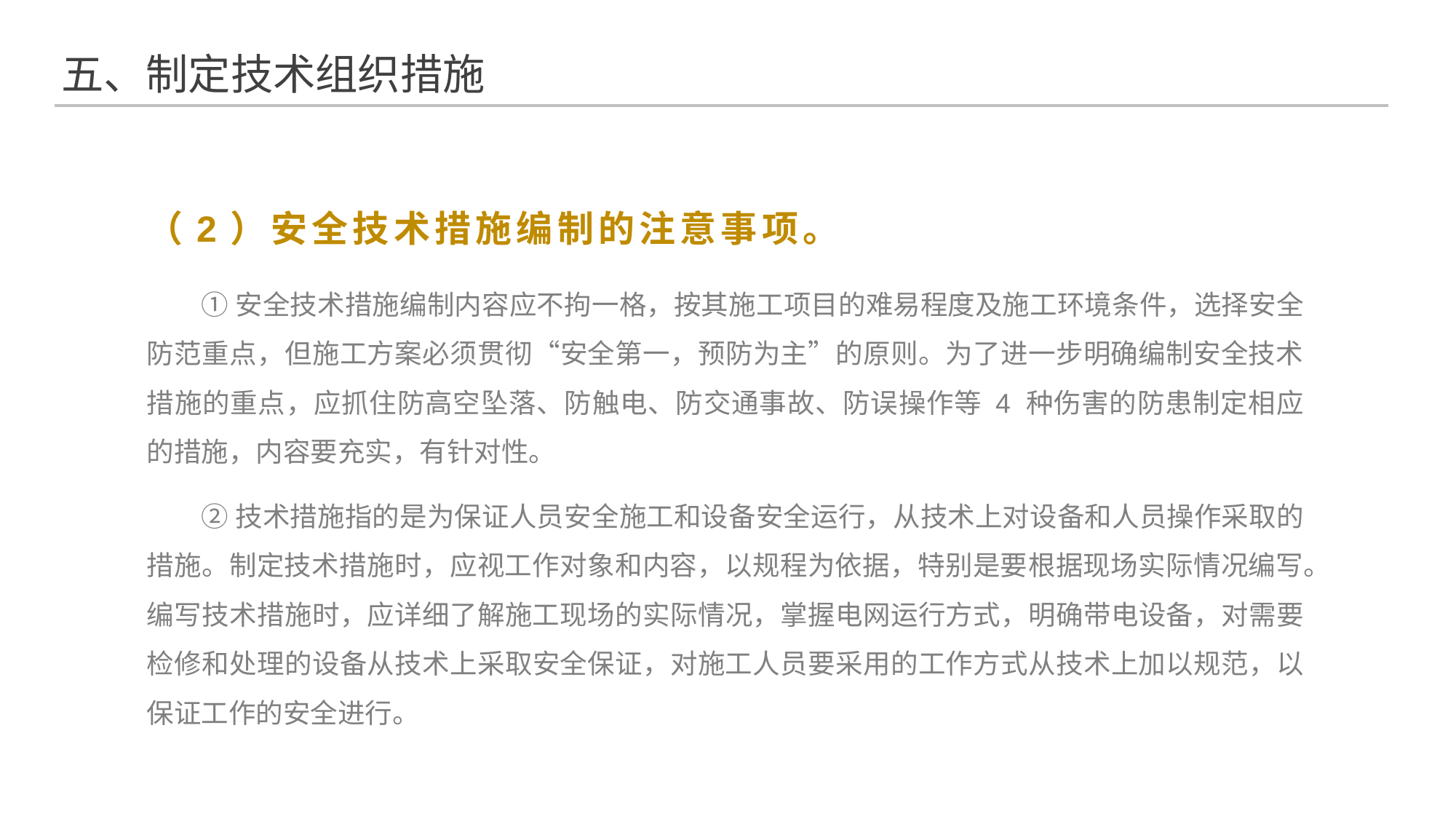

五、制定技术组织措施
（2）安全技术措施编制的注意事项。
①安全技术措施编制内容应不拘一格，按其施工项目的难易程度及施工环境条件，选择安全防范重点，但施工方案必须贯彻“安全第一，预防为主”的原则。为了进一步明确编制安全技术措施的重点，应抓住防高空坠落、防触电、防交通事故、防误操作等 4 种伤害的防患制定相应的措施，内容要充实，有针对性。
②技术措施指的是为保证人员安全施工和设备安全运行，从技术上对设备和人员操作采取的措施。制定技术措施时，应视工作对象和内容，以规程为依据，特别是要根据现场实际情况编写。编写技术措施时，应详细了解施工现场的实际情况，掌握电网运行方式，明确带电设备，对需要检修和处理的设备从技术上采取安全保证，对施工人员要采用的工作方式从技术上加以规范，以保证工作的安全进行。